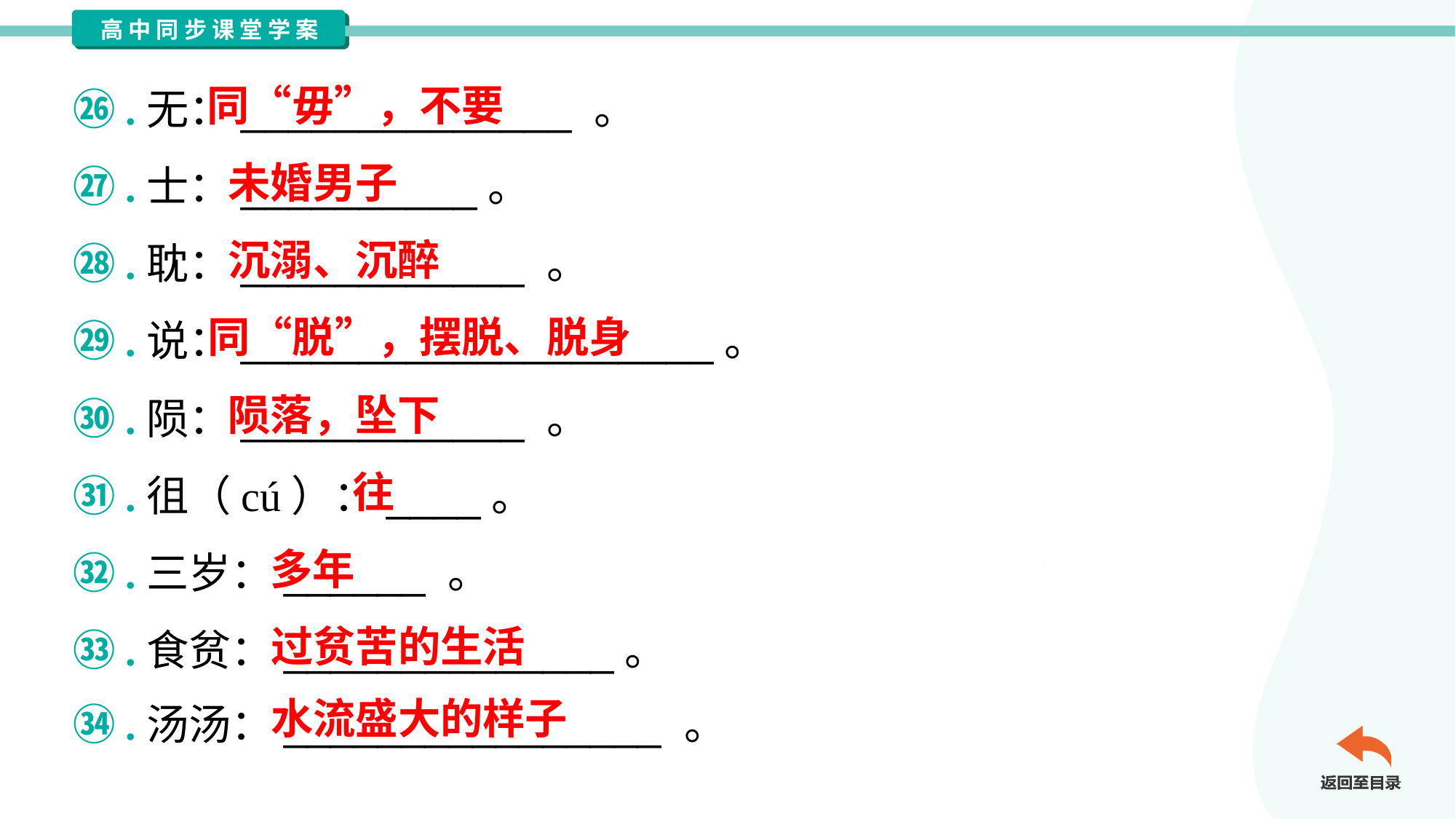

同“毋”，不要
㉖.无：______________ 。
㉗.士：__________。
㉘.耽：____________ 。
㉙.说：____________________。
㉚.陨：____________ 。
㉛.徂（cú）：____。
㉜.三岁：______ 。
㉝.食贫：______________。
㉞.汤汤：________________ 。
未婚男子
沉溺、沉醉
同“脱”，摆脱、脱身
陨落，坠下
往
多年
过贫苦的生活
水流盛大的样子